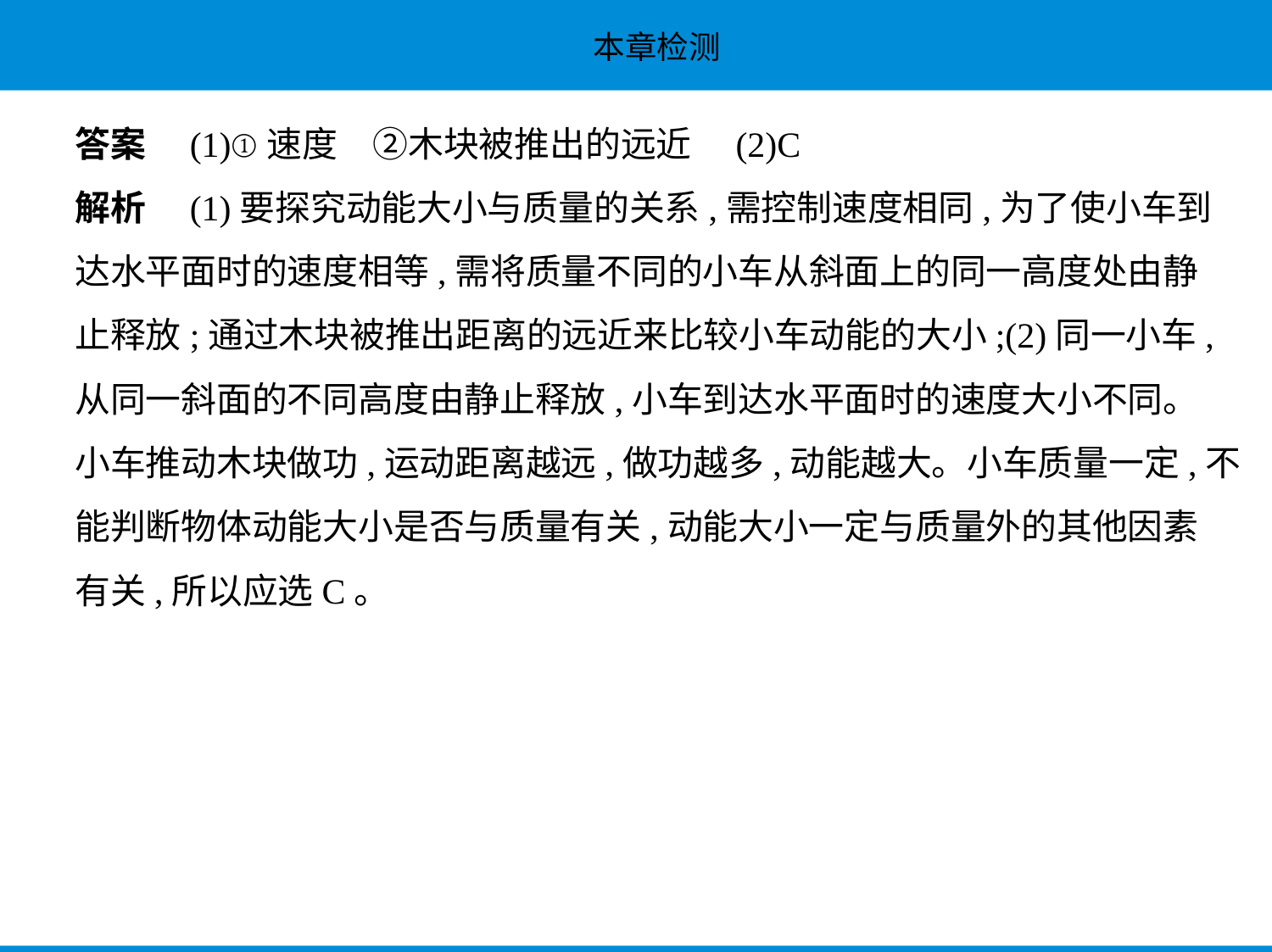

答案　(1)①速度　②木块被推出的远近　(2)C
解析　(1)要探究动能大小与质量的关系,需控制速度相同,为了使小车到
达水平面时的速度相等,需将质量不同的小车从斜面上的同一高度处由静
止释放;通过木块被推出距离的远近来比较小车动能的大小;(2)同一小车,
从同一斜面的不同高度由静止释放,小车到达水平面时的速度大小不同。
小车推动木块做功,运动距离越远,做功越多,动能越大。小车质量一定,不
能判断物体动能大小是否与质量有关,动能大小一定与质量外的其他因素
有关,所以应选C。